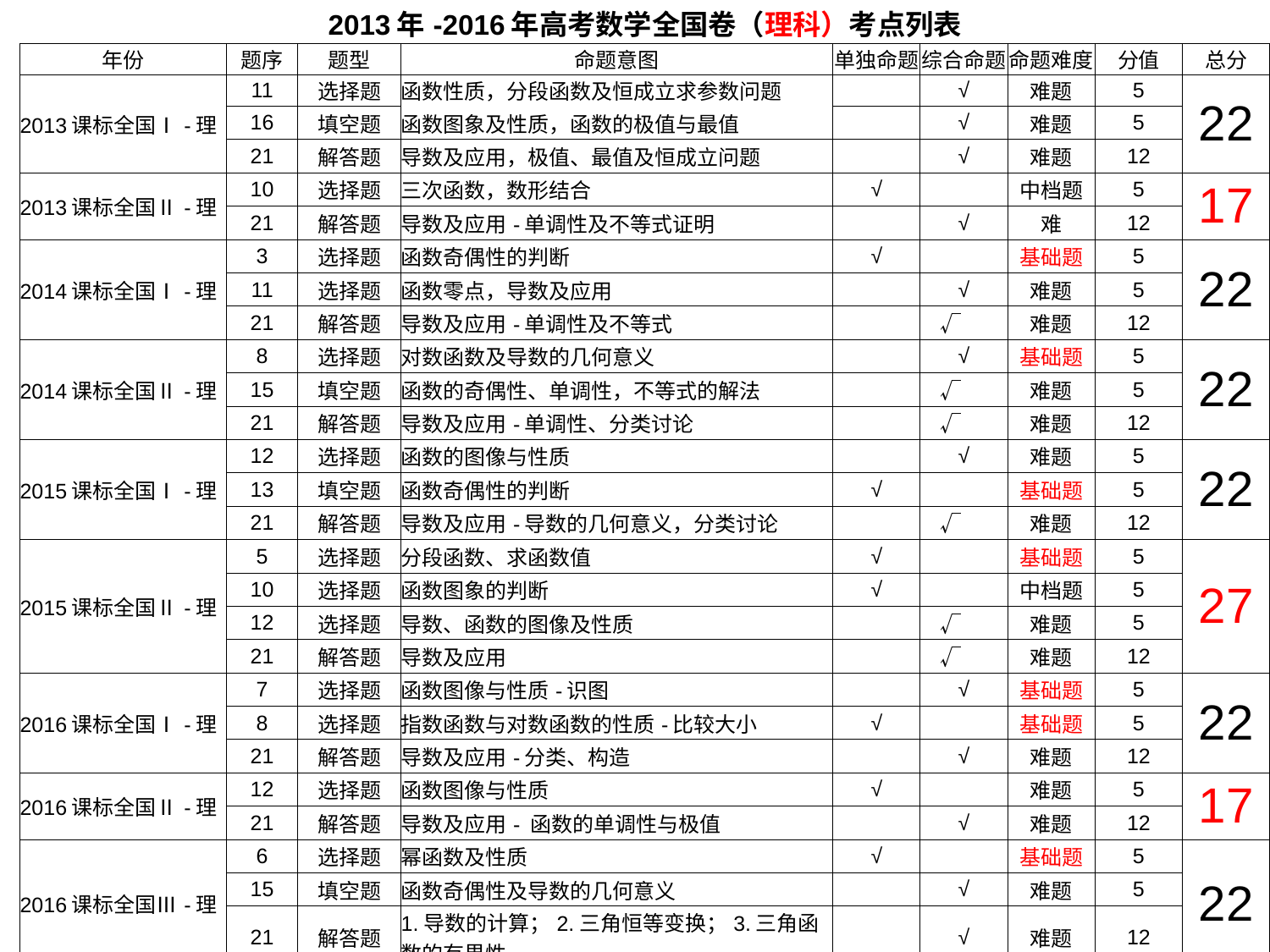

| 2013年-2016年高考数学全国卷（理科）考点列表 |  |  |  |  |  |  |  |  |
| --- | --- | --- | --- | --- | --- | --- | --- | --- |
| 年份 | 题序 | 题型 | 命题意图 | 单独命题 | 综合命题 | 命题难度 | 分值 | 总分 |
| 2013课标全国Ⅰ-理 | 11 | 选择题 | 函数性质，分段函数及恒成立求参数问题 |  | √ | 难题 | 5 | 22 |
|  | 16 | 填空题 | 函数图象及性质，函数的极值与最值 |  | √ | 难题 | 5 |  |
|  | 21 | 解答题 | 导数及应用，极值、最值及恒成立问题 |  | √ | 难题 | 12 |  |
| 2013课标全国Ⅱ-理 | 10 | 选择题 | 三次函数，数形结合 | √ |  | 中档题 | 5 | 17 |
|  | 21 | 解答题 | 导数及应用-单调性及不等式证明 |  | √ | 难 | 12 |  |
| 2014课标全国Ⅰ-理 | 3 | 选择题 | 函数奇偶性的判断 | √ |  | 基础题 | 5 | 22 |
|  | 11 | 选择题 | 函数零点，导数及应用 |  | √ | 难题 | 5 |  |
|  | 21 | 解答题 | 导数及应用-单调性及不等式 |  | √ | 难题 | 12 |  |
| 2014课标全国Ⅱ-理 | 8 | 选择题 | 对数函数及导数的几何意义 |  | √ | 基础题 | 5 | 22 |
|  | 15 | 填空题 | 函数的奇偶性、单调性，不等式的解法 |  | √ | 难题 | 5 |  |
|  | 21 | 解答题 | 导数及应用-单调性、分类讨论 |  | √ | 难题 | 12 |  |
| 2015课标全国Ⅰ-理 | 12 | 选择题 | 函数的图像与性质 |  | √ | 难题 | 5 | 22 |
|  | 13 | 填空题 | 函数奇偶性的判断 | √ |  | 基础题 | 5 |  |
|  | 21 | 解答题 | 导数及应用-导数的几何意义，分类讨论 |  | √ | 难题 | 12 |  |
| 2015课标全国Ⅱ-理 | 5 | 选择题 | 分段函数、求函数值 | √ |  | 基础题 | 5 | 27 |
|  | 10 | 选择题 | 函数图象的判断 | √ |  | 中档题 | 5 |  |
|  | 12 | 选择题 | 导数、函数的图像及性质 |  | √ | 难题 | 5 |  |
|  | 21 | 解答题 | 导数及应用 |  | √ | 难题 | 12 |  |
| 2016课标全国Ⅰ-理 | 7 | 选择题 | 函数图像与性质-识图 |  | √ | 基础题 | 5 | 22 |
|  | 8 | 选择题 | 指数函数与对数函数的性质-比较大小 | √ |  | 基础题 | 5 |  |
|  | 21 | 解答题 | 导数及应用-分类、构造 |  | √ | 难题 | 12 |  |
| 2016课标全国Ⅱ-理 | 12 | 选择题 | 函数图像与性质 | √ |  | 难题 | 5 | 17 |
|  | 21 | 解答题 | 导数及应用- 函数的单调性与极值 |  | √ | 难题 | 12 |  |
| 2016课标全国Ⅲ-理 | 6 | 选择题 | 幂函数及性质 | √ |  | 基础题 | 5 | 22 |
|  | 15 | 填空题 | 函数奇偶性及导数的几何意义 |  | √ | 难题 | 5 |  |
|  | 21 | 解答题 | 1.导数的计算；2.三角恒等变换；3.三角函数的有界性． |  | √ | 难题 | 12 |  |